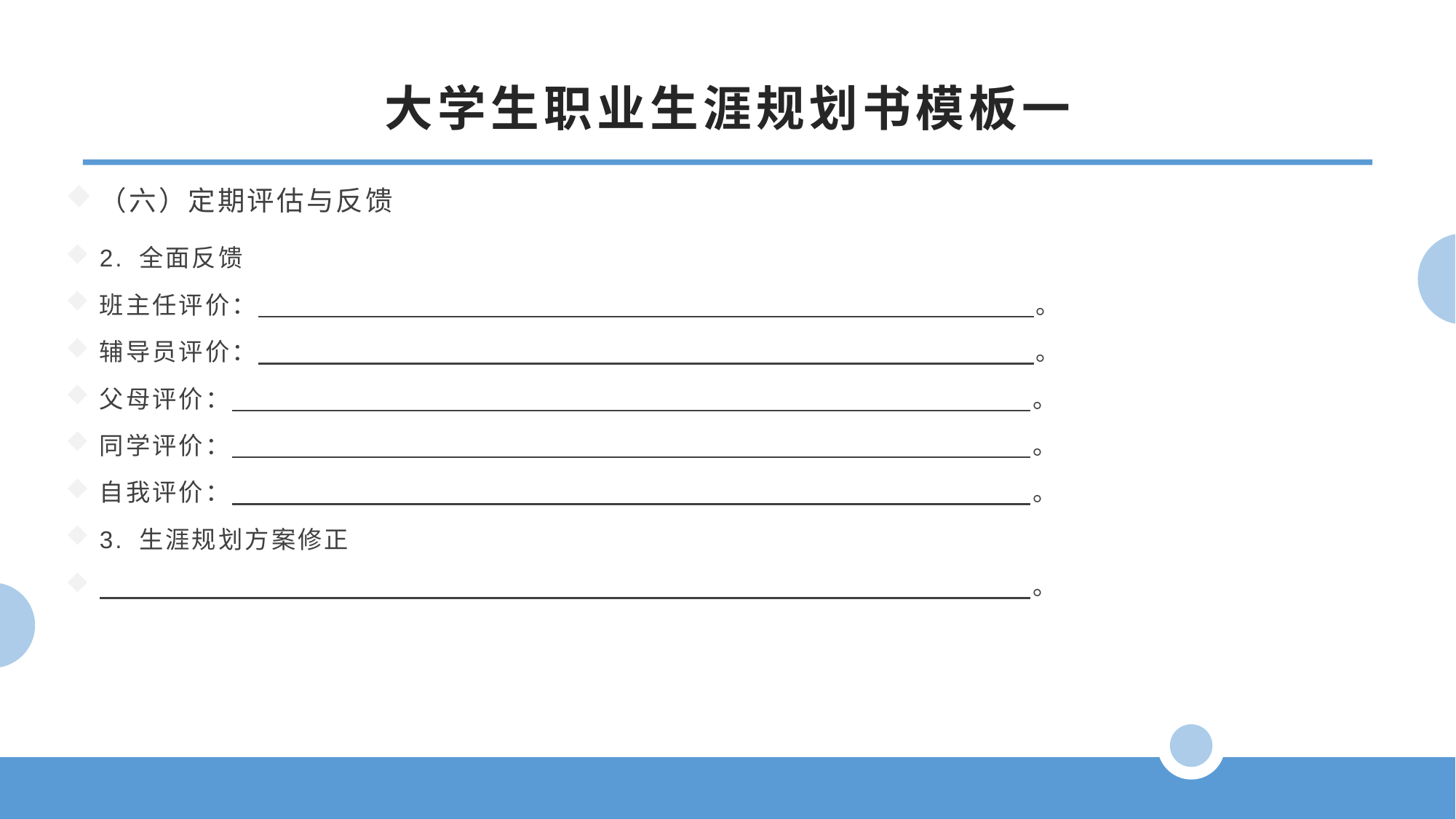

大学生职业生涯规划书模板一

（六）定期评估与反馈
2. 全面反馈
班主任评价：　　　　　                                                                                　。
辅导员评价：　　　　　                                                                                　。
父母评价：　　　　　                                                                                   　。
同学评价：　　　　　                                                                                   　。
自我评价：　　　　　                                                                                   　。
3. 生涯规划方案修正
　　　　　 　　　　　                                                                                  　。